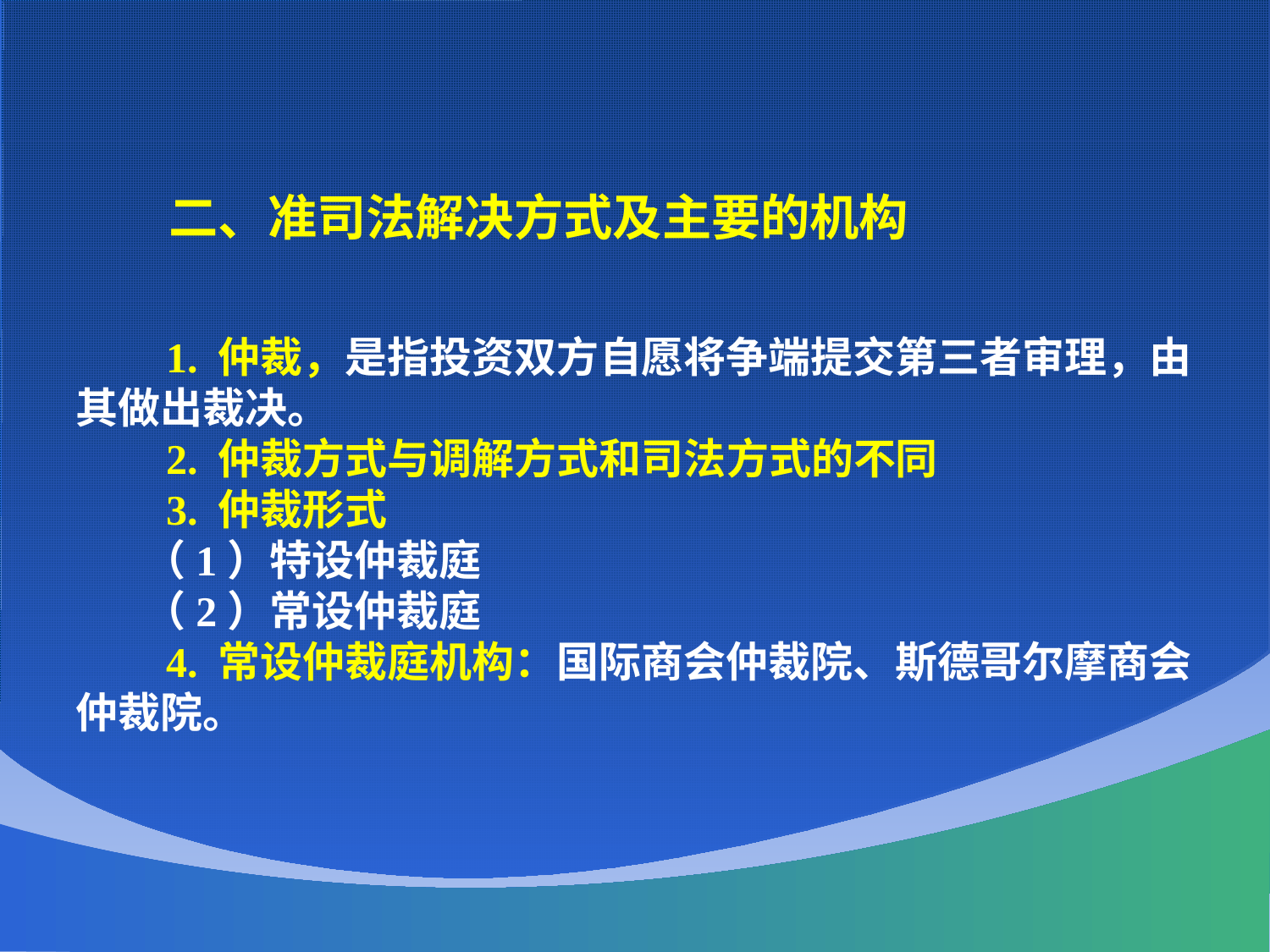

二、准司法解决方式及主要的机构

    1. 仲裁，是指投资双方自愿将争端提交第三者审理，由其做出裁决。
    2. 仲裁方式与调解方式和司法方式的不同
    3. 仲裁形式
 （1）特设仲裁庭
 （2）常设仲裁庭
    4. 常设仲裁庭机构：国际商会仲裁院、斯德哥尔摩商会仲裁院。